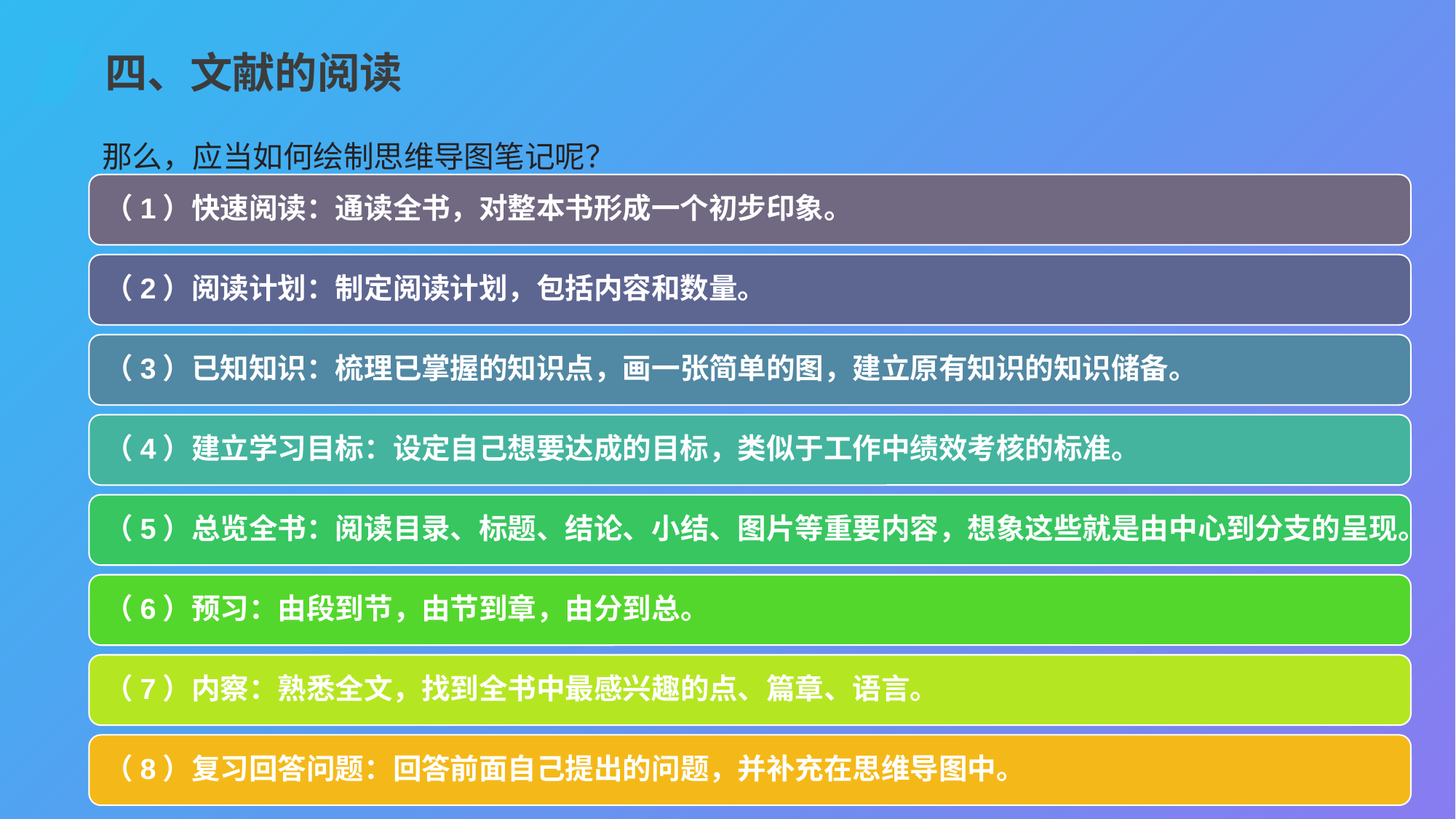

四、文献的阅读
那么，应当如何绘制思维导图笔记呢？
（1）快速阅读：通读全书，对整本书形成一个初步印象。
（2）阅读计划：制定阅读计划，包括内容和数量。
（3）已知知识：梳理已掌握的知识点，画一张简单的图，建立原有知识的知识储备。
（4）建立学习目标：设定自己想要达成的目标，类似于工作中绩效考核的标准。
（5）总览全书：阅读目录、标题、结论、小结、图片等重要内容，想象这些就是由中心到分支的呈现。
（6）预习：由段到节，由节到章，由分到总。
（7）内察：熟悉全文，找到全书中最感兴趣的点、篇章、语言。
（8）复习回答问题：回答前面自己提出的问题，并补充在思维导图中。